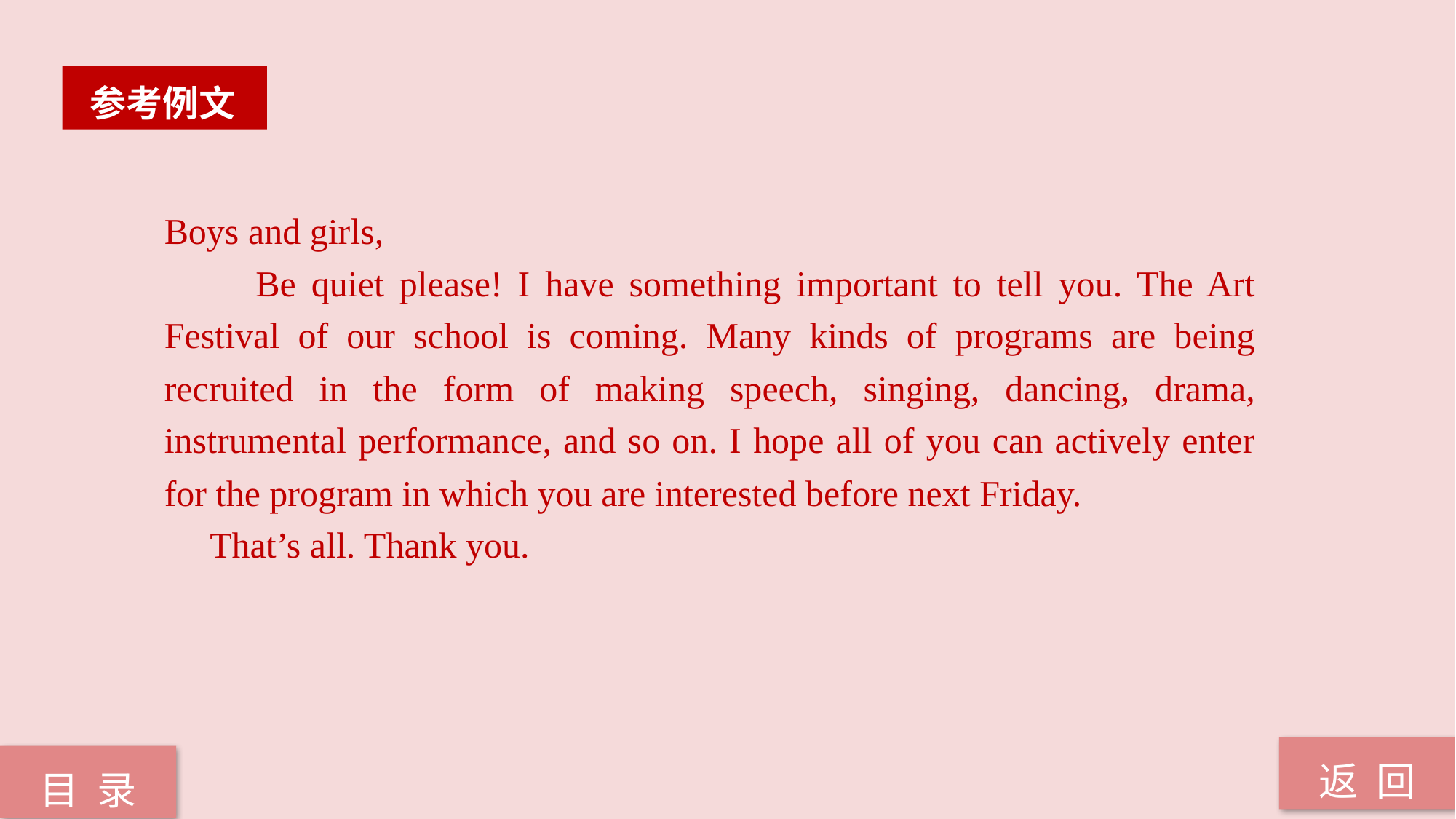

参考例文
Boys and girls,
      Be quiet please! I have something important to tell you. The Art Festival of our school is coming. Many kinds of programs are being recruited in the form of making speech, singing, dancing, drama, instrumental performance, and so on. I hope all of you can actively enter for the program in which you are interested before next Friday.
     That’s all. Thank you.
返  回